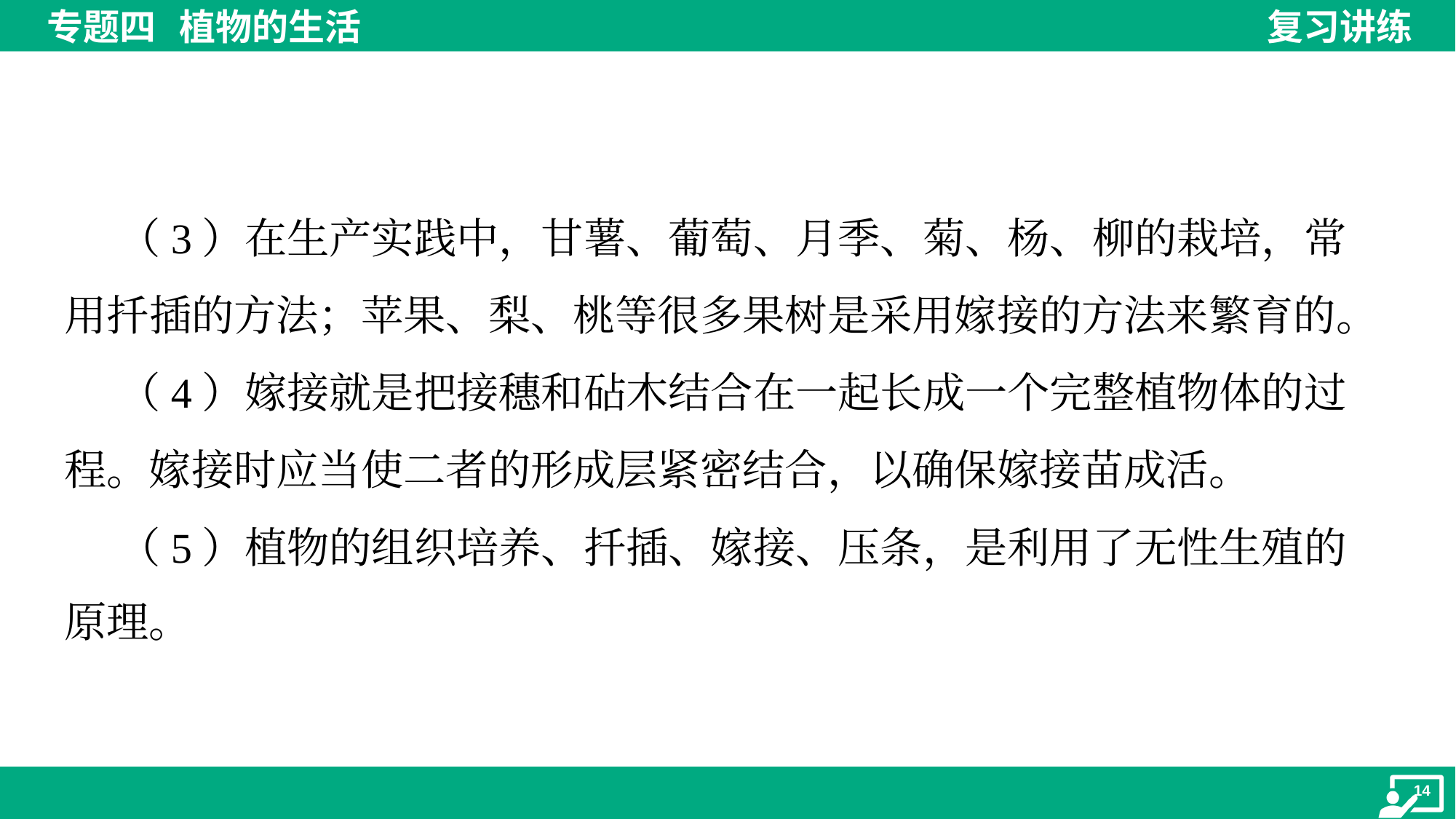

（3）在生产实践中，甘薯、葡萄、月季、菊、杨、柳的栽培，常
用扦插的方法；苹果、梨、桃等很多果树是采用嫁接的方法来繁育的。
    （4）嫁接就是把接穗和砧木结合在一起长成一个完整植物体的过
程。嫁接时应当使二者的形成层紧密结合，以确保嫁接苗成活。
    （5）植物的组织培养、扦插、嫁接、压条，是利用了无性生殖的
原理。